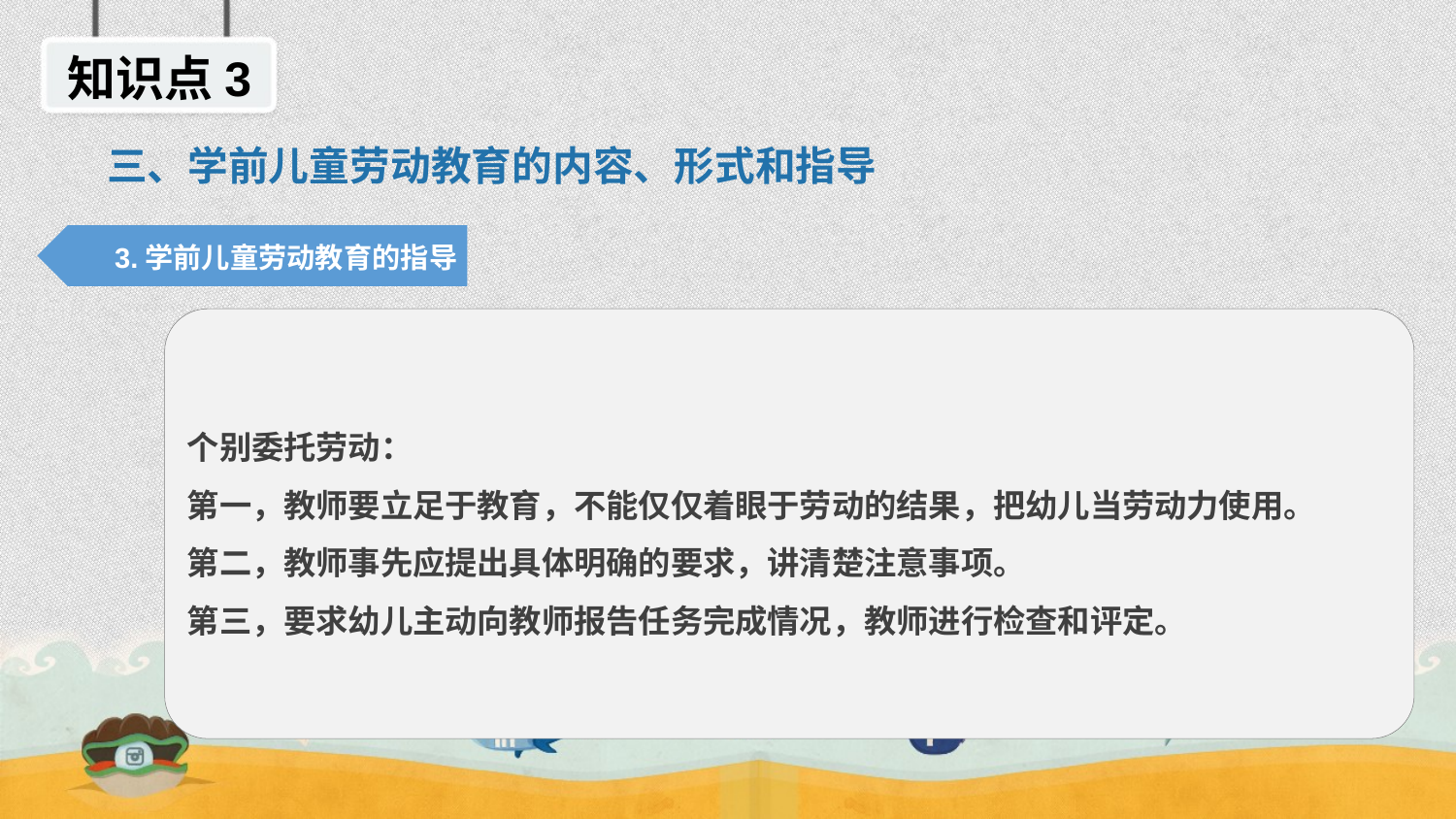

知识点3
三、学前儿童劳动教育的内容、形式和指导

3.学前儿童劳动教育的指导
个别委托劳动：
第一，教师要立足于教育，不能仅仅着眼于劳动的结果，把幼儿当劳动力使用。
第二，教师事先应提出具体明确的要求，讲清楚注意事项。
第三，要求幼儿主动向教师报告任务完成情况，教师进行检查和评定。